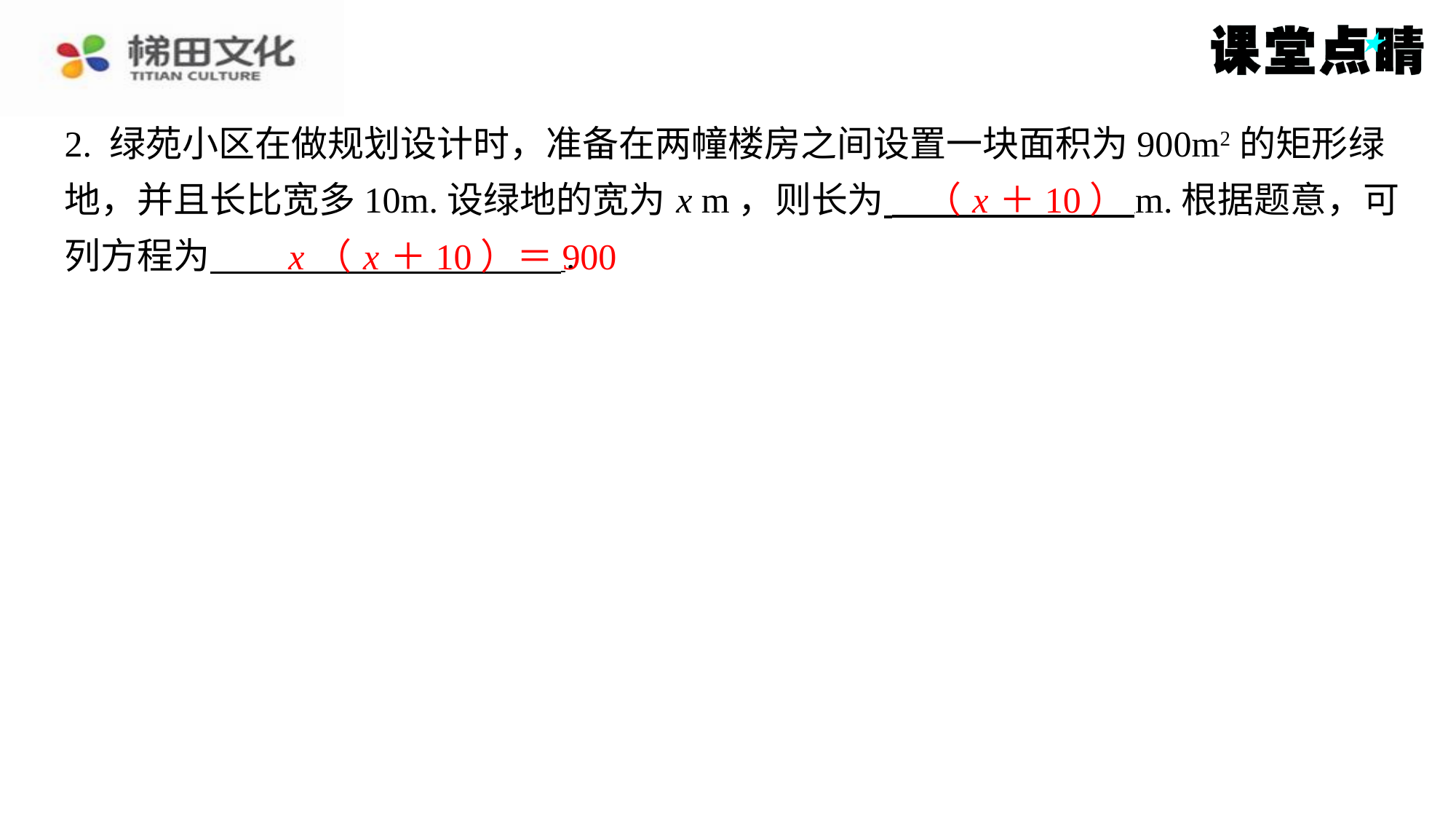

2. 绿苑小区在做规划设计时，准备在两幢楼房之间设置一块面积为900m2的矩形绿
地，并且长比宽多10m.设绿地的宽为 x m，则长为                                      m.根据题意，可
列方程为                                                     ⁠.
（ x ＋10）
x （ x ＋10）＝900